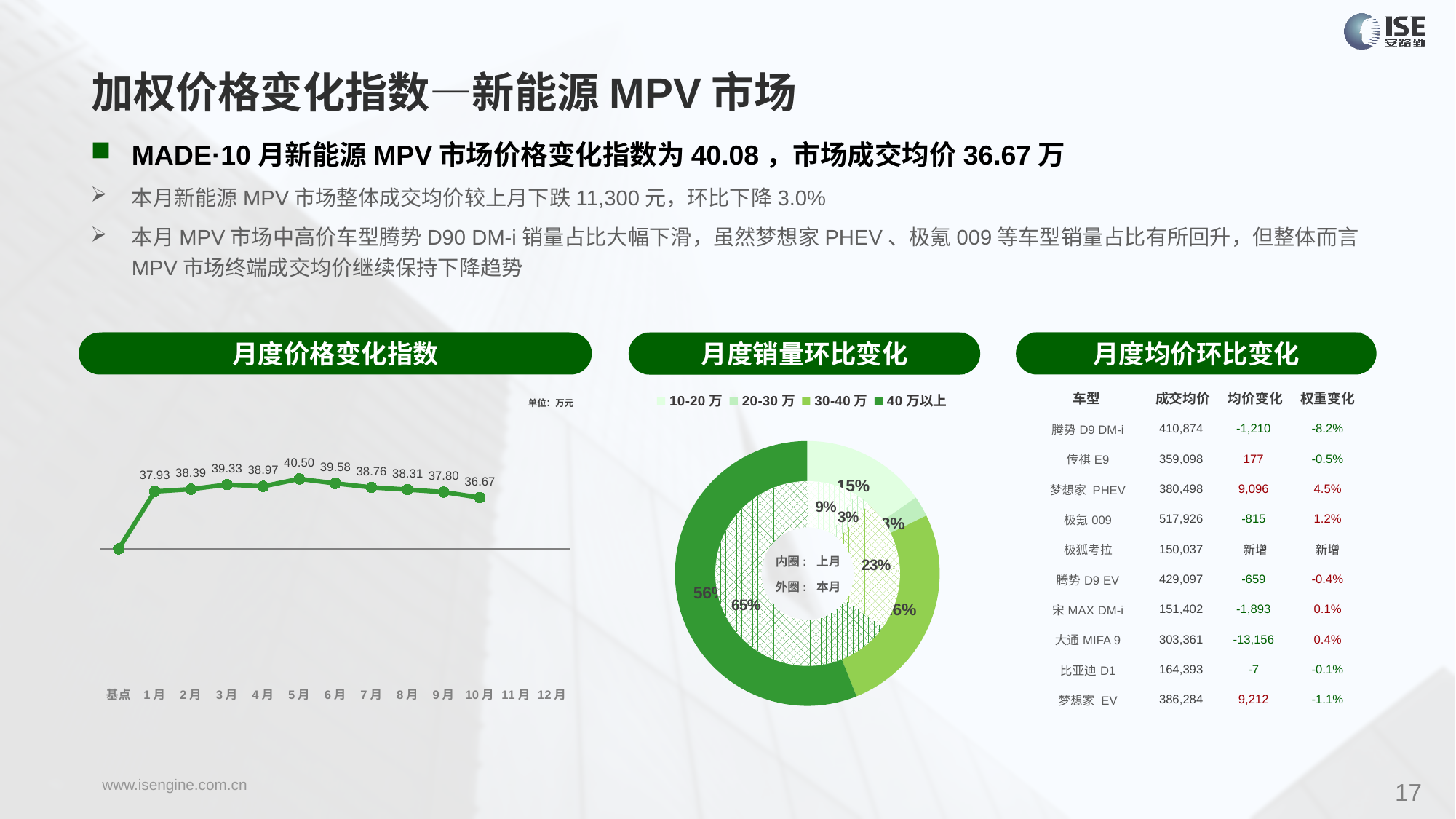

加权价格变化指数—新能源MPV市场
MADE·10月新能源MPV市场价格变化指数为40.08，市场成交均价36.67万
本月新能源MPV市场整体成交均价较上月下跌11,300元，环比下降3.0%
本月MPV市场中高价车型腾势D90 DM-i销量占比大幅下滑，虽然梦想家PHEV、极氪009等车型销量占比有所回升，但整体而言MPV市场终端成交均价继续保持下降趋势
月度价格变化指数

月度均价环比变化

月度销量环比变化

| 车型 | 成交均价 | 均价变化 | 权重变化 |
| --- | --- | --- | --- |
| 腾势D9 DM-i | 410,874 | -1,210 | -8.2% |
| 传祺E9 | 359,098 | 177 | -0.5% |
| 梦想家 PHEV | 380,498 | 9,096 | 4.5% |
| 极氪009 | 517,926 | -815 | 1.2% |
| 极狐考拉 | 150,037 | 新增 | 新增 |
| 腾势D9 EV | 429,097 | -659 | -0.4% |
| 宋MAX DM-i | 151,402 | -1,893 | 0.1% |
| 大通MIFA 9 | 303,361 | -13,156 | 0.4% |
| 比亚迪D1 | 164,393 | -7 | -0.1% |
| 梦想家 EV | 386,284 | 9,212 | -1.1% |

### Chart

| Category | Y2022 |
|---|---|
| 基点 | 0.0 |
| 1月 | 44.86 |
| 2月 | 46.64 |
| 3月 | 50.21 |
| 4月 | 48.85 |
| 5月 | 54.69 |
| 6月 | 51.18 |
| 7月 | 48.04 |
| 8月 | 46.34 |
| 9月 | 44.38 |
| 10月 | 40.08 |
| 11月 | None |
| 12月 | None |

### Chart

| Category | 销量 |
|---|---|
| 10-20万 | 2492.0 |
| 20-30万 | 409.0 |
| 30-40万 | 4259.0 |
| 40万以上 | 9137.0 |
单位：万元

### Chart

| Category | 销量 |
|---|---|
| 10-20万 | 1481.0 |
| 20-30万 | 503.0 |
| 30-40万 | 4077.0 |
内圈:  上月
外圈:  本月
17